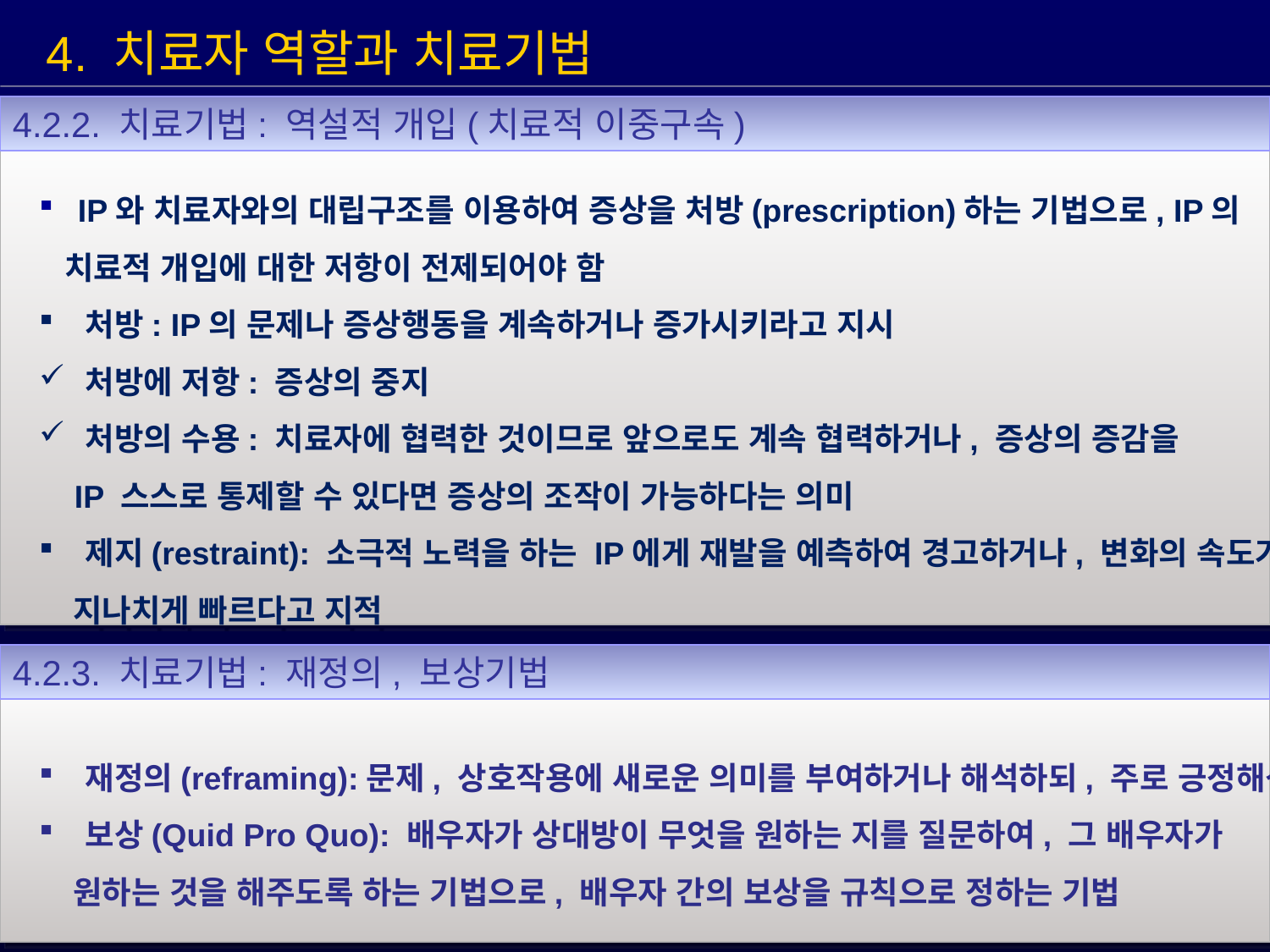

4. 치료자 역할과 치료기법

4.2.2. 치료기법: 역설적 개입(치료적 이중구속)

 IP와 치료자와의 대립구조를 이용하여 증상을 처방(prescription)하는 기법으로, IP의
  치료적 개입에 대한 저항이 전제되어야 함
 처방: IP의 문제나 증상행동을 계속하거나 증가시키라고 지시
 처방에 저항: 증상의 중지
 처방의 수용: 치료자에 협력한 것이므로 앞으로도 계속 협력하거나, 증상의 증감을
    IP 스스로 통제할 수 있다면 증상의 조작이 가능하다는 의미
 제지(restraint): 소극적 노력을 하는 IP에게 재발을 예측하여 경고하거나, 변화의 속도가
   지나치게 빠르다고 지적
4.2.3. 치료기법: 재정의, 보상기법

 재정의(reframing):문제, 상호작용에 새로운 의미를 부여하거나 해석하되, 주로 긍정해석
 보상(Quid Pro Quo): 배우자가 상대방이 무엇을 원하는 지를 질문하여, 그 배우자가
   원하는 것을 해주도록 하는 기법으로, 배우자 간의 보상을 규칙으로 정하는 기법